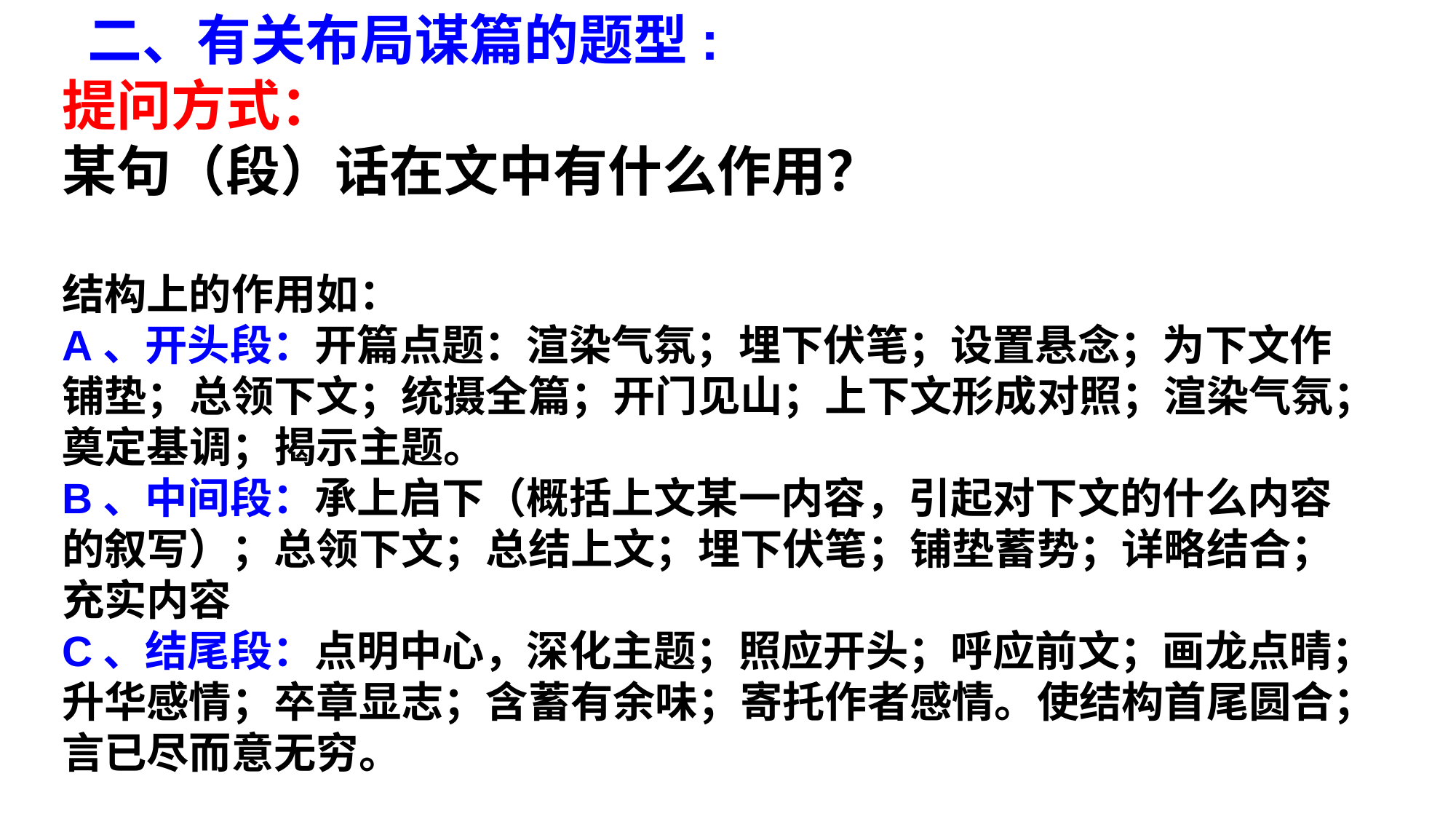

二、有关布局谋篇的题型:
提问方式：
某句（段）话在文中有什么作用？
结构上的作用如：
A、开头段：开篇点题：渲染气氛；埋下伏笔；设置悬念；为下文作铺垫；总领下文；统摄全篇；开门见山；上下文形成对照；渲染气氛；奠定基调；揭示主题。
B、中间段：承上启下（概括上文某一内容，引起对下文的什么内容的叙写）；总领下文；总结上文；埋下伏笔；铺垫蓄势；详略结合；充实内容
C、结尾段：点明中心，深化主题；照应开头；呼应前文；画龙点晴；升华感情；卒章显志；含蓄有余味；寄托作者感情。使结构首尾圆合；言已尽而意无穷。